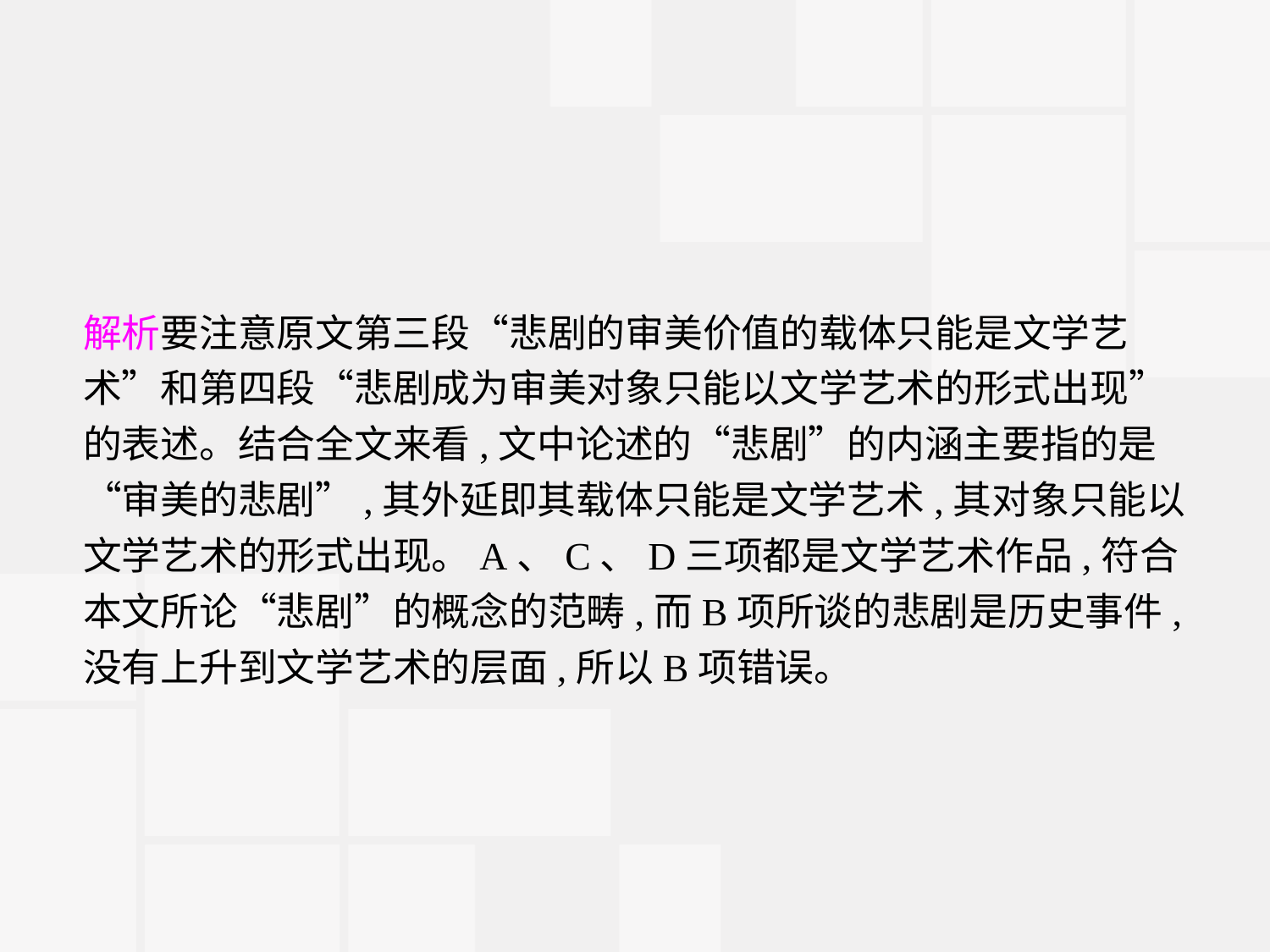

解析要注意原文第三段“悲剧的审美价值的载体只能是文学艺术”和第四段“悲剧成为审美对象只能以文学艺术的形式出现”的表述。结合全文来看,文中论述的“悲剧”的内涵主要指的是“审美的悲剧”,其外延即其载体只能是文学艺术,其对象只能以文学艺术的形式出现。A、C、D三项都是文学艺术作品,符合本文所论“悲剧”的概念的范畴,而B项所谈的悲剧是历史事件,没有上升到文学艺术的层面,所以B项错误。